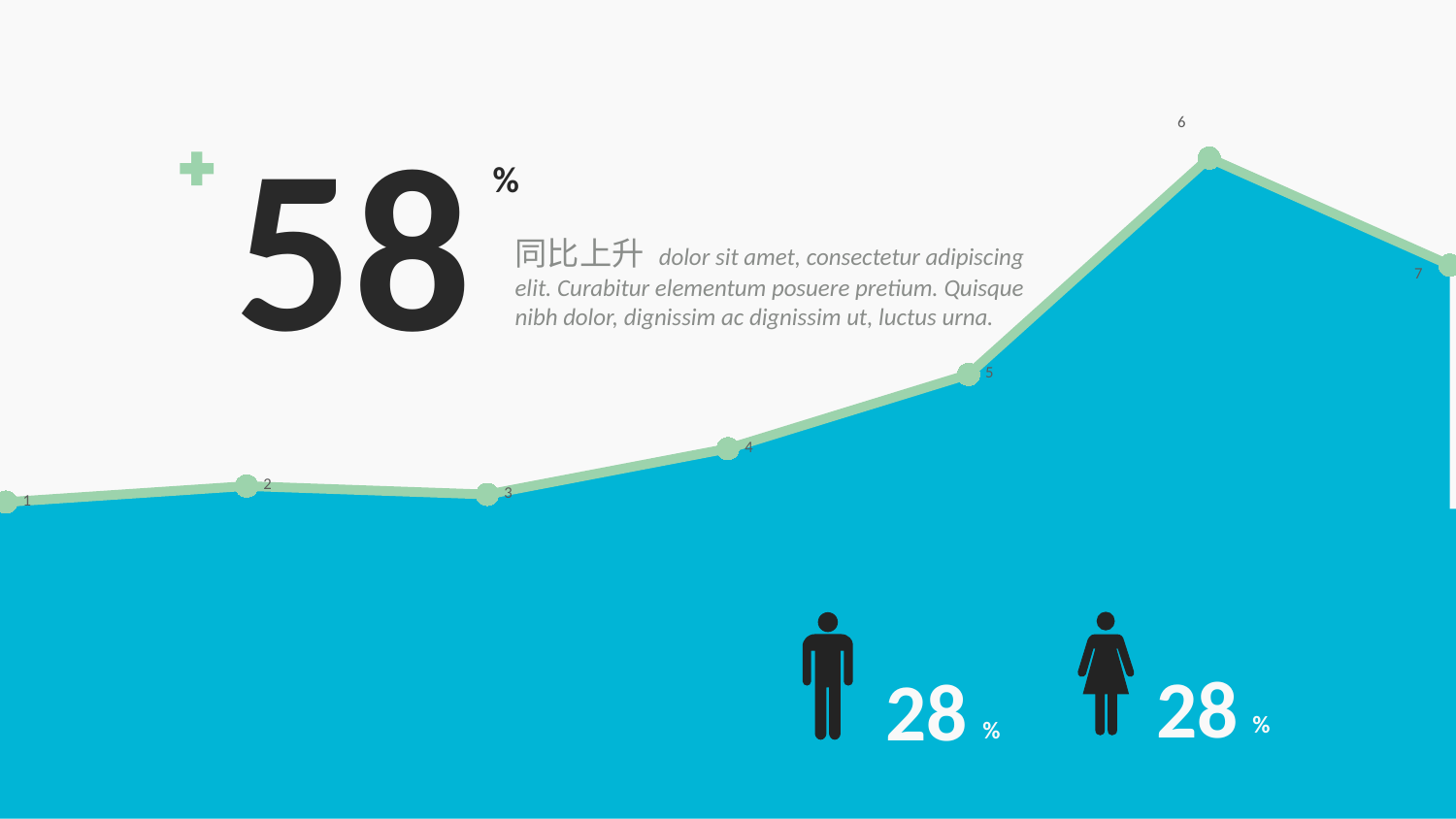

### Chart

| Category |  | 数据 |
|---|---|---|
58
%

同比上升 dolor sit amet, consectetur adipiscing elit. Curabitur elementum posuere pretium. Quisque nibh dolor, dignissim ac dignissim ut, luctus urna.

28
28
%
%